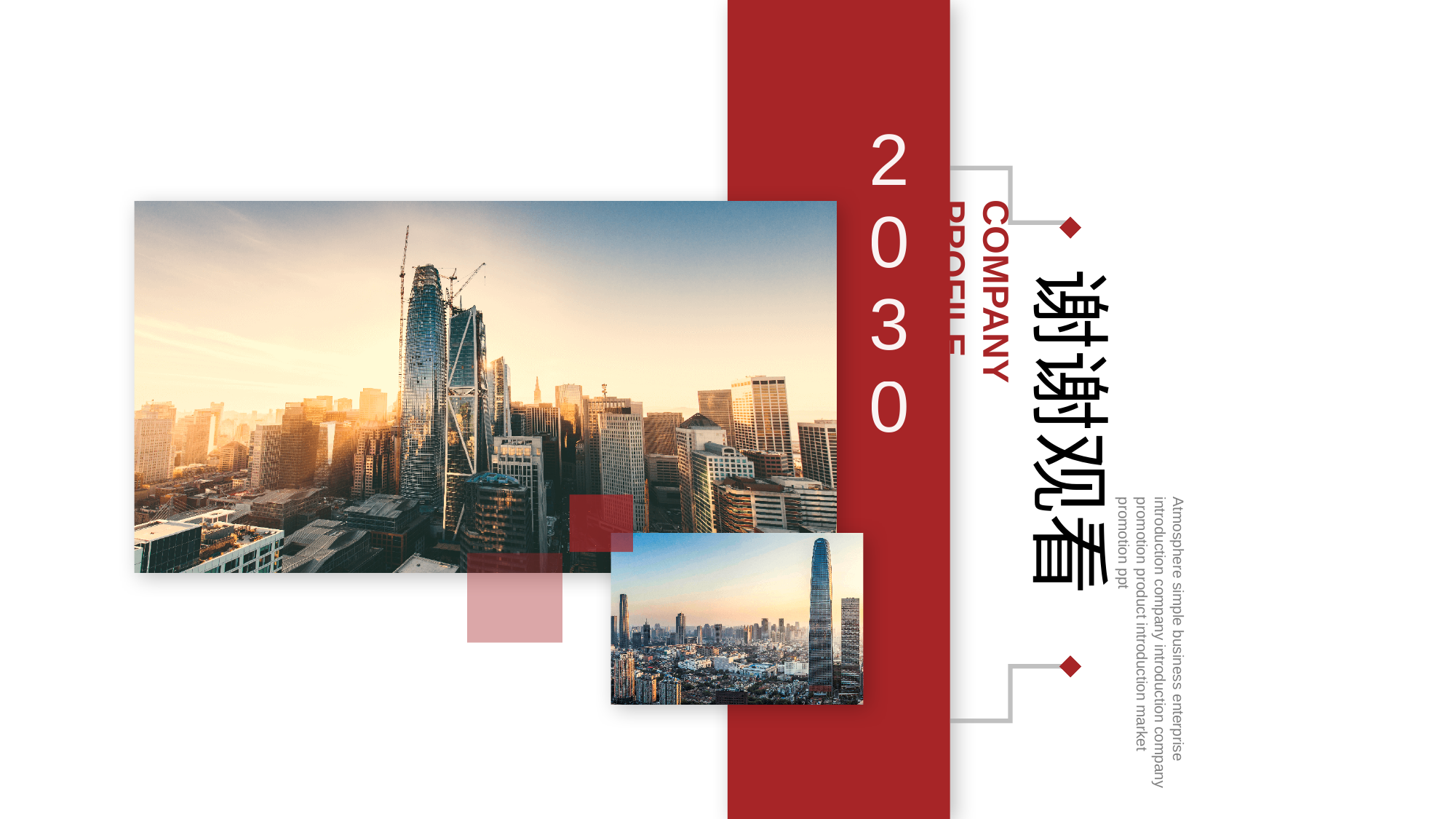

2
0
3
0

谢谢观看
COMPANY PROFILE

Atmosphere simple business enterprise
introduction company introduction company promotion product introduction market promotion ppt